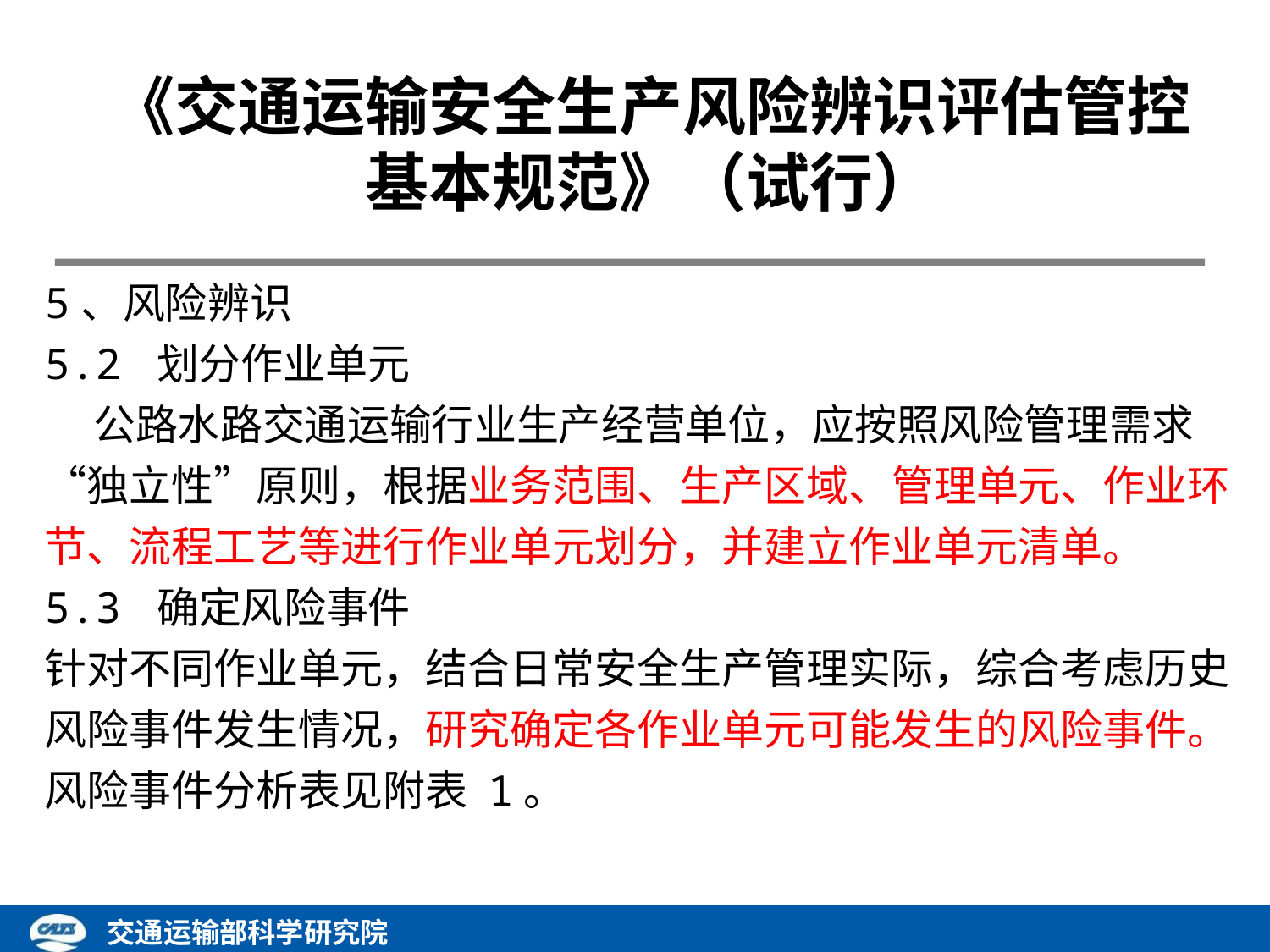

《交通运输安全生产风险辨识评估管控基本规范》（试行）
5、风险辨识
5.2 划分作业单元
    公路水路交通运输行业生产经营单位，应按照风险管理需求“独立性”原则，根据业务范围、生产区域、管理单元、作业环节、流程工艺等进行作业单元划分，并建立作业单元清单。
5.3 确定风险事件
针对不同作业单元，结合日常安全生产管理实际，综合考虑历史风险事件发生情况，研究确定各作业单元可能发生的风险事件。风险事件分析表见附表 1。